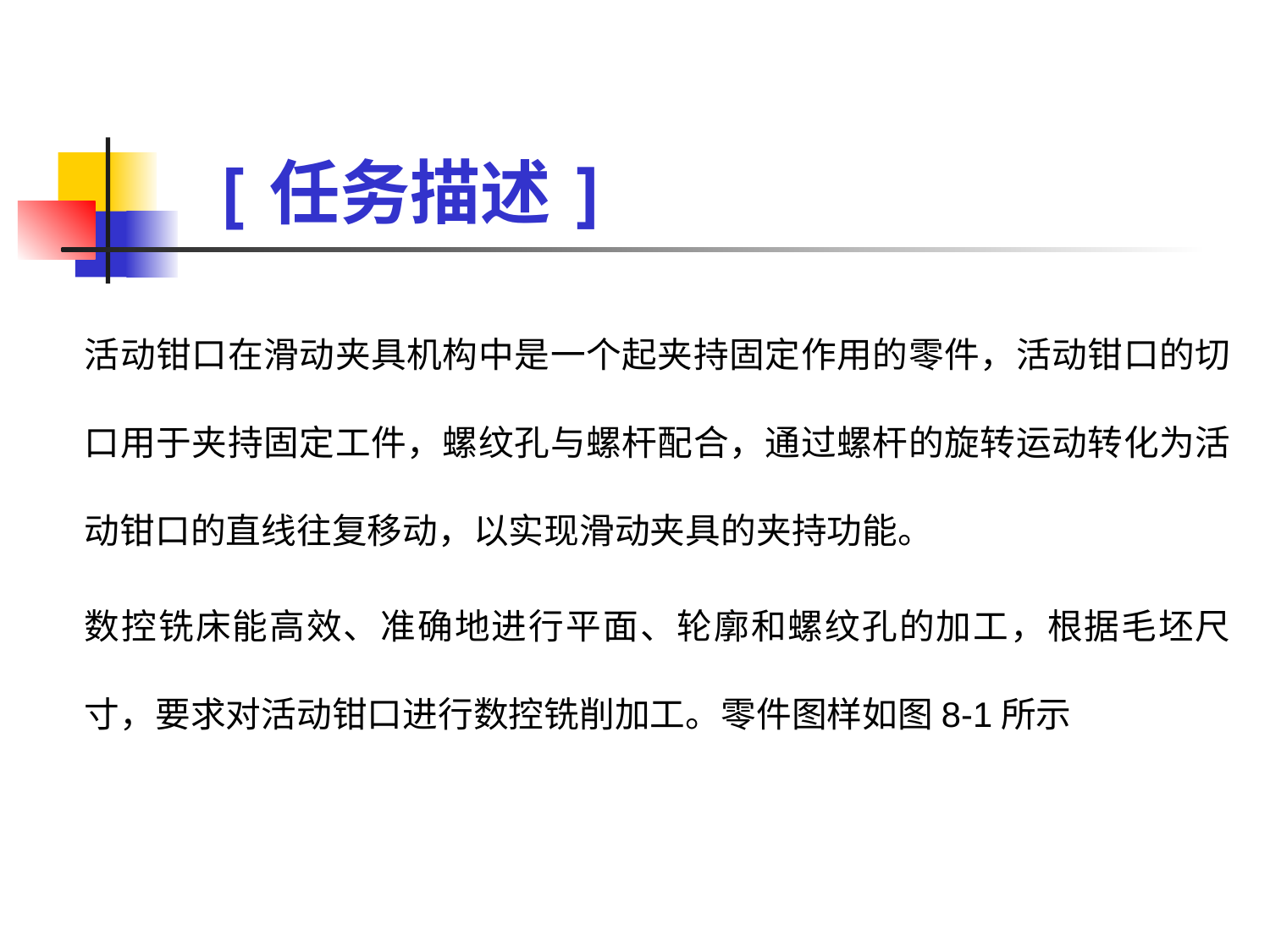

# [任务描述]
活动钳口在滑动夹具机构中是一个起夹持固定作用的零件，活动钳口的切口用于夹持固定工件，螺纹孔与螺杆配合，通过螺杆的旋转运动转化为活动钳口的直线往复移动，以实现滑动夹具的夹持功能。
数控铣床能高效、准确地进行平面、轮廓和螺纹孔的加工，根据毛坯尺寸，要求对活动钳口进行数控铣削加工。零件图样如图8-1所示